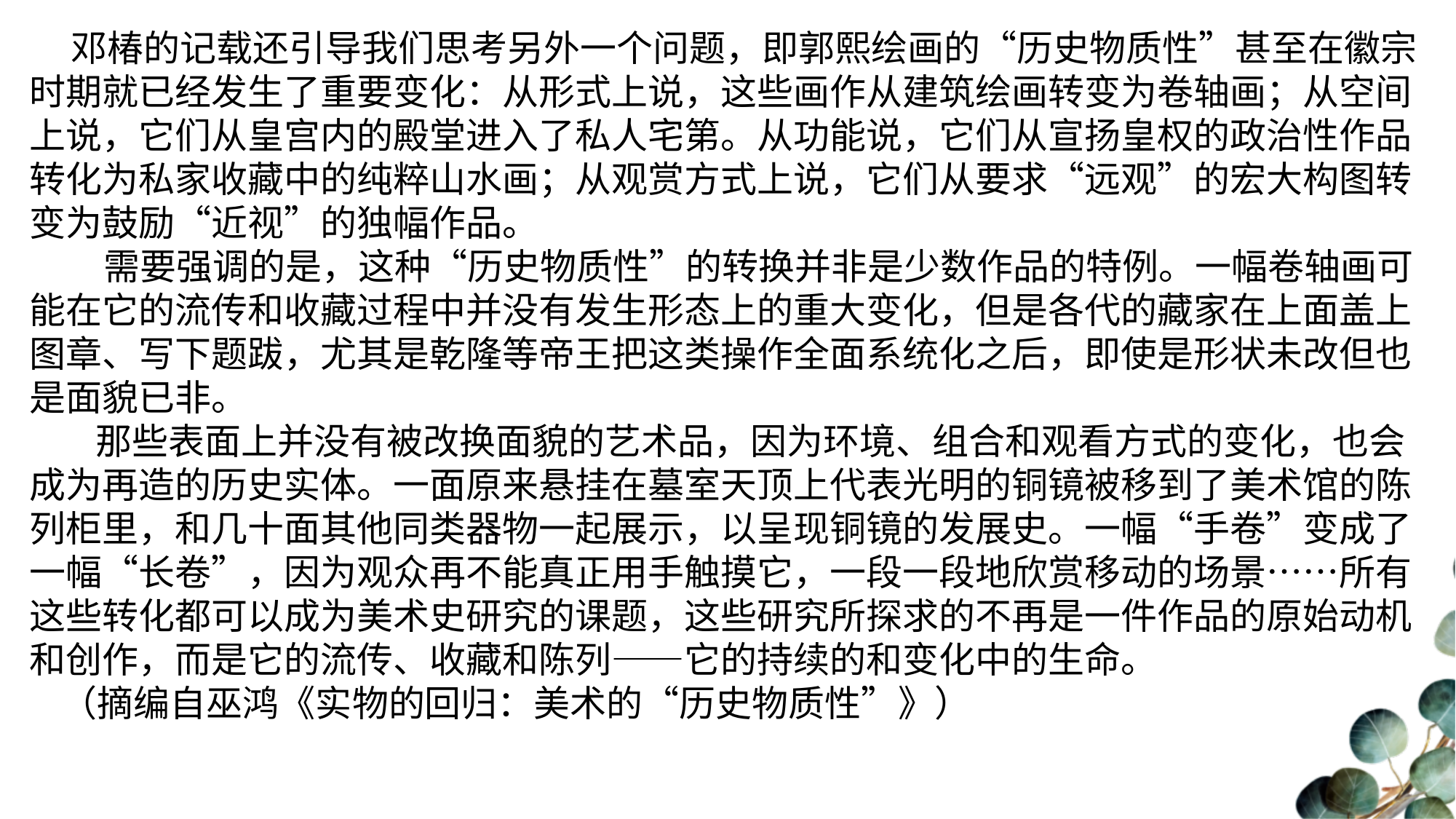

邓椿的记载还引导我们思考另外一个问题，即郭熙绘画的“历史物质性”甚至在徽宗时期就已经发生了重要变化：从形式上说，这些画作从建筑绘画转变为卷轴画；从空间上说，它们从皇宫内的殿堂进入了私人宅第。从功能说，它们从宣扬皇权的政治性作品转化为私家收藏中的纯粹山水画；从观赏方式上说，它们从要求“远观”的宏大构图转变为鼓励“近视”的独幅作品。        需要强调的是，这种“历史物质性”的转换并非是少数作品的特例。一幅卷轴画可能在它的流传和收藏过程中并没有发生形态上的重大变化，但是各代的藏家在上面盖上图章、写下题跋，尤其是乾隆等帝王把这类操作全面系统化之后，即使是形状未改但也是面貌已非。       那些表面上并没有被改换面貌的艺术品，因为环境、组合和观看方式的变化，也会成为再造的历史实体。一面原来悬挂在墓室天顶上代表光明的铜镜被移到了美术馆的陈列柜里，和几十面其他同类器物一起展示，以呈现铜镜的发展史。一幅“手卷”变成了一幅“长卷”，因为观众再不能真正用手触摸它，一段一段地欣赏移动的场景……所有这些转化都可以成为美术史研究的课题，这些研究所探求的不再是一件作品的原始动机和创作，而是它的流传、收藏和陈列——它的持续的和变化中的生命。（摘编自巫鸿《实物的回归：美术的“历史物质性”》）